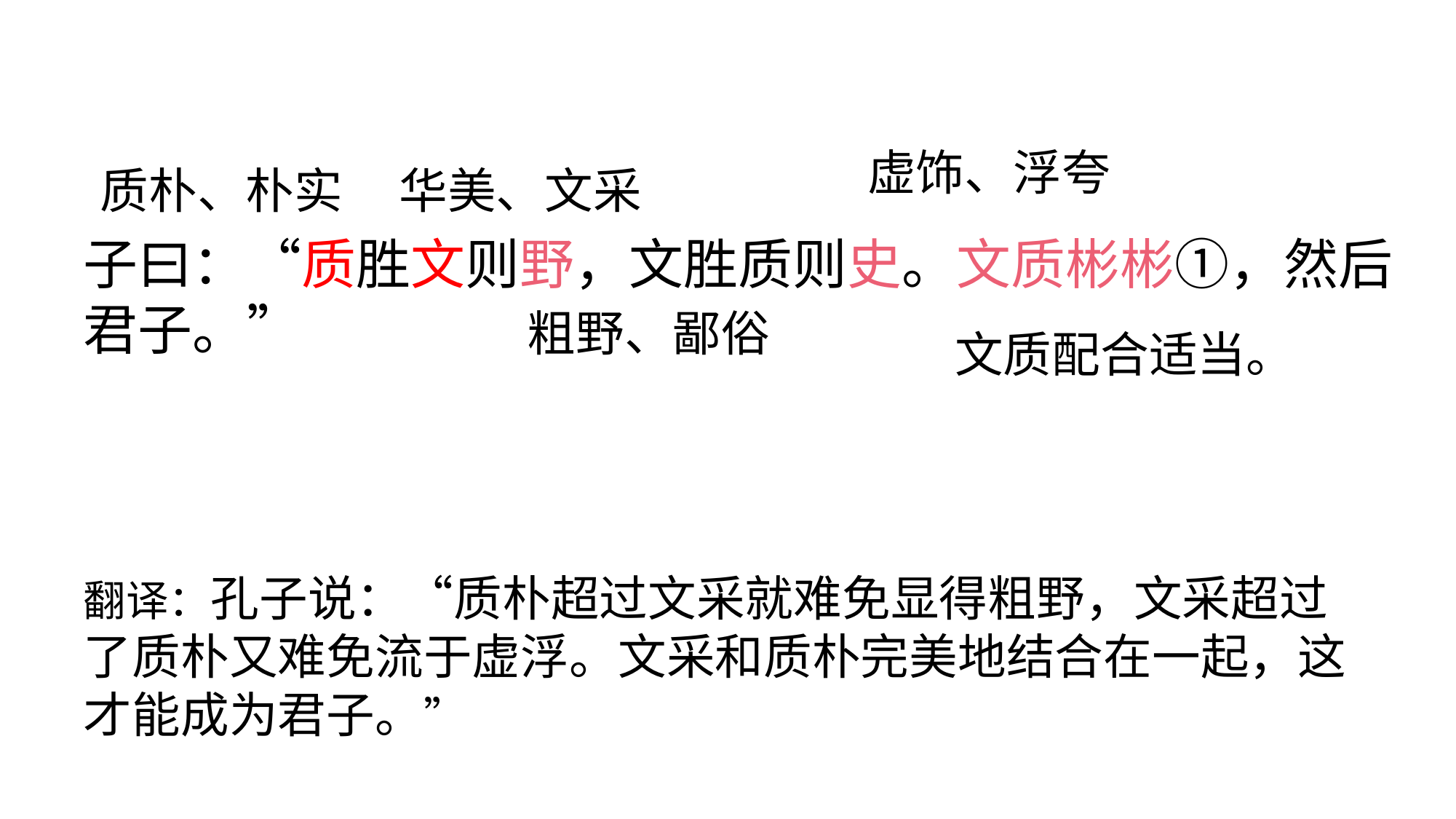

虚饰、浮夸
质朴、朴实
华美、文采
子曰：“质胜文则野，文胜质则史。文质彬彬①，然后君子。”
粗野、鄙俗
文质配合适当。
翻译：孔子说：“质朴超过文采就难免显得粗野，文采超过了质朴又难免流于虚浮。文采和质朴完美地结合在一起，这才能成为君子。”